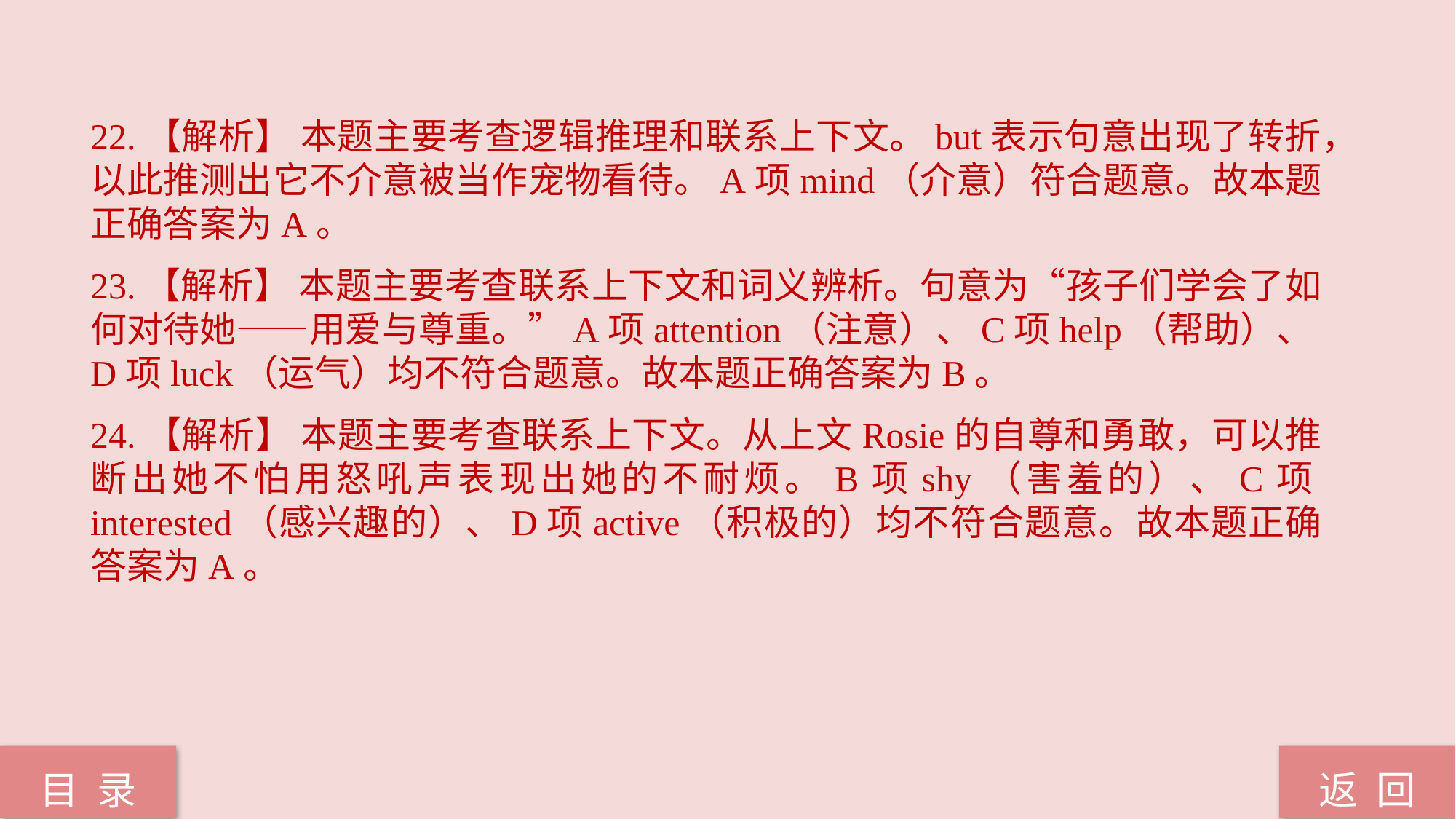

22.【解析】 本题主要考查逻辑推理和联系上下文。but表示句意出现了转折，以此推测出它不介意被当作宠物看待。A项mind（介意）符合题意。故本题正确答案为A。
23.【解析】 本题主要考查联系上下文和词义辨析。句意为“孩子们学会了如何对待她——用爱与尊重。”A项attention（注意）、C项help（帮助）、D项luck（运气）均不符合题意。故本题正确答案为B。
24.【解析】 本题主要考查联系上下文。从上文Rosie的自尊和勇敢，可以推断出她不怕用怒吼声表现出她的不耐烦。B项shy（害羞的）、C项interested（感兴趣的）、D项active（积极的）均不符合题意。故本题正确答案为A。
返  回